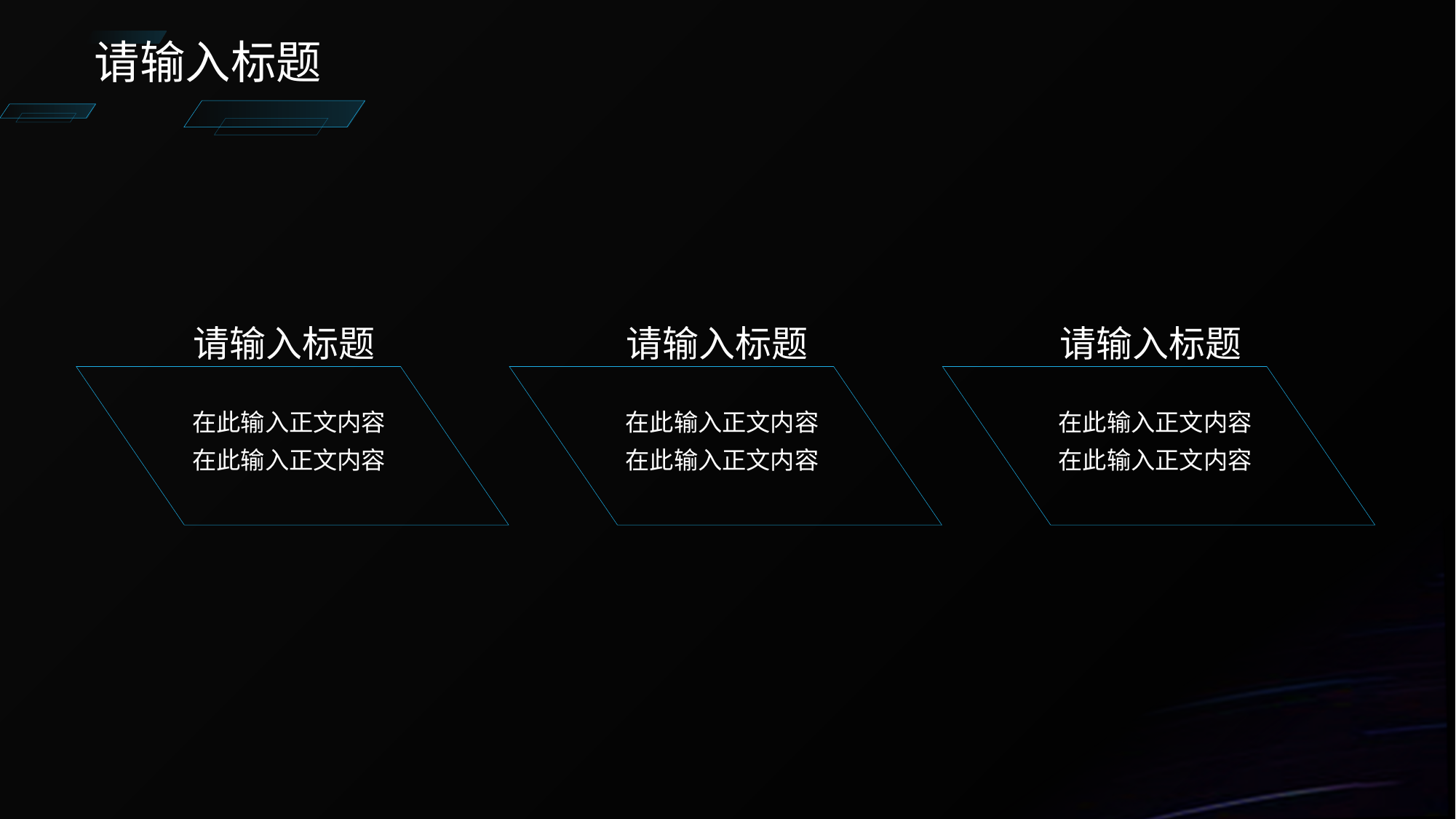

请输入标题
请输入标题
在此输入正文内容在此输入正文内容
请输入标题
在此输入正文内容在此输入正文内容
请输入标题
在此输入正文内容在此输入正文内容